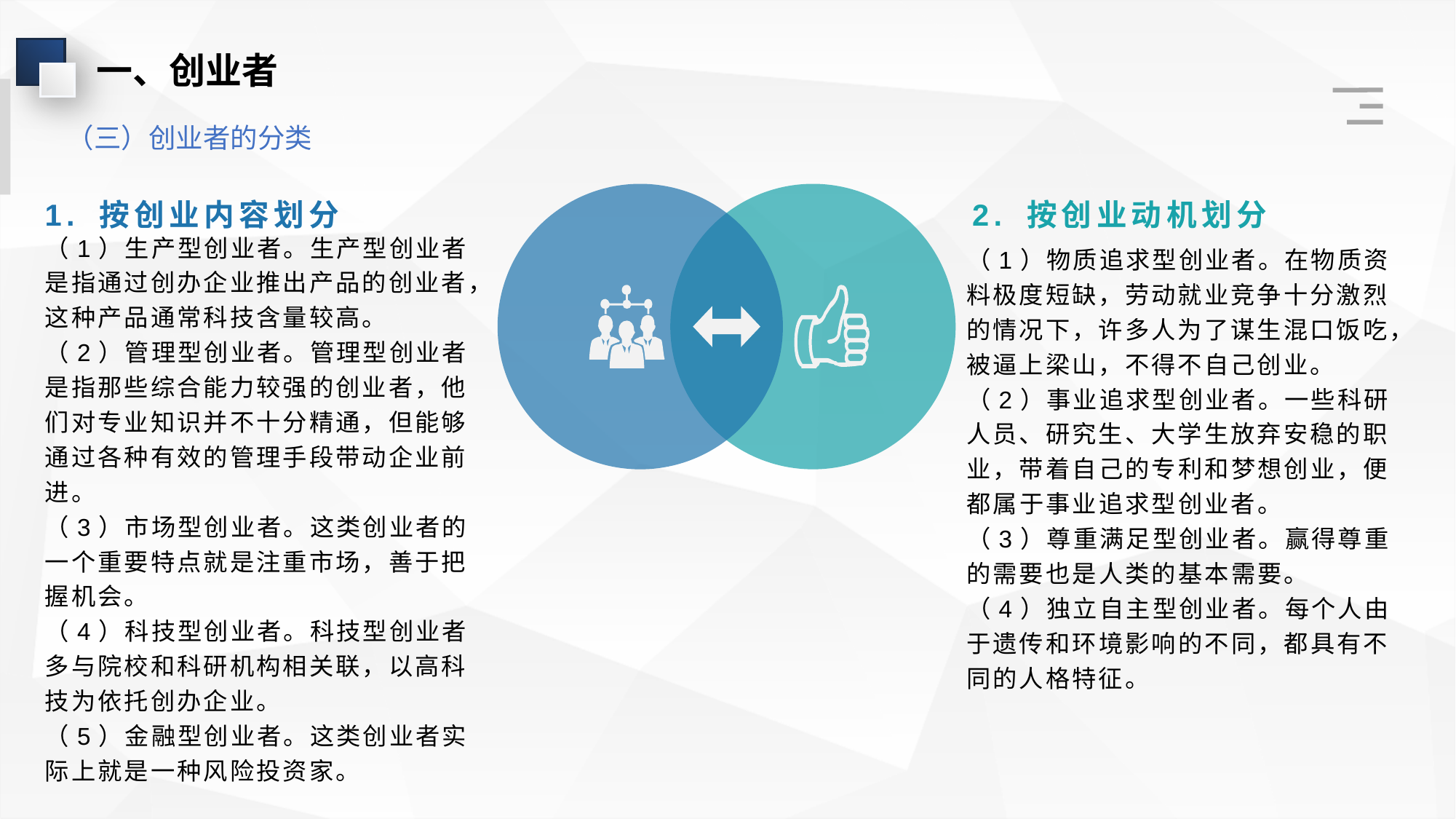

一、创业者

（三）创业者的分类
1. 按创业内容划分
2. 按创业动机划分

（1）生产型创业者。生产型创业者是指通过创办企业推出产品的创业者，这种产品通常科技含量较高。
（2）管理型创业者。管理型创业者是指那些综合能力较强的创业者，他们对专业知识并不十分精通，但能够通过各种有效的管理手段带动企业前进。
（3）市场型创业者。这类创业者的一个重要特点就是注重市场，善于把握机会。
（4）科技型创业者。科技型创业者多与院校和科研机构相关联，以高科技为依托创办企业。
（5）金融型创业者。这类创业者实
际上就是一种风险投资家。
（1）物质追求型创业者。在物质资料极度短缺，劳动就业竞争十分激烈的情况下，许多人为了谋生混口饭吃，被逼上梁山，不得不自己创业。
（2）事业追求型创业者。一些科研人员、研究生、大学生放弃安稳的职业，带着自己的专利和梦想创业，便都属于事业追求型创业者。
（3）尊重满足型创业者。赢得尊重的需要也是人类的基本需要。
（4）独立自主型创业者。每个人由于遗传和环境影响的不同，都具有不同的人格特征。